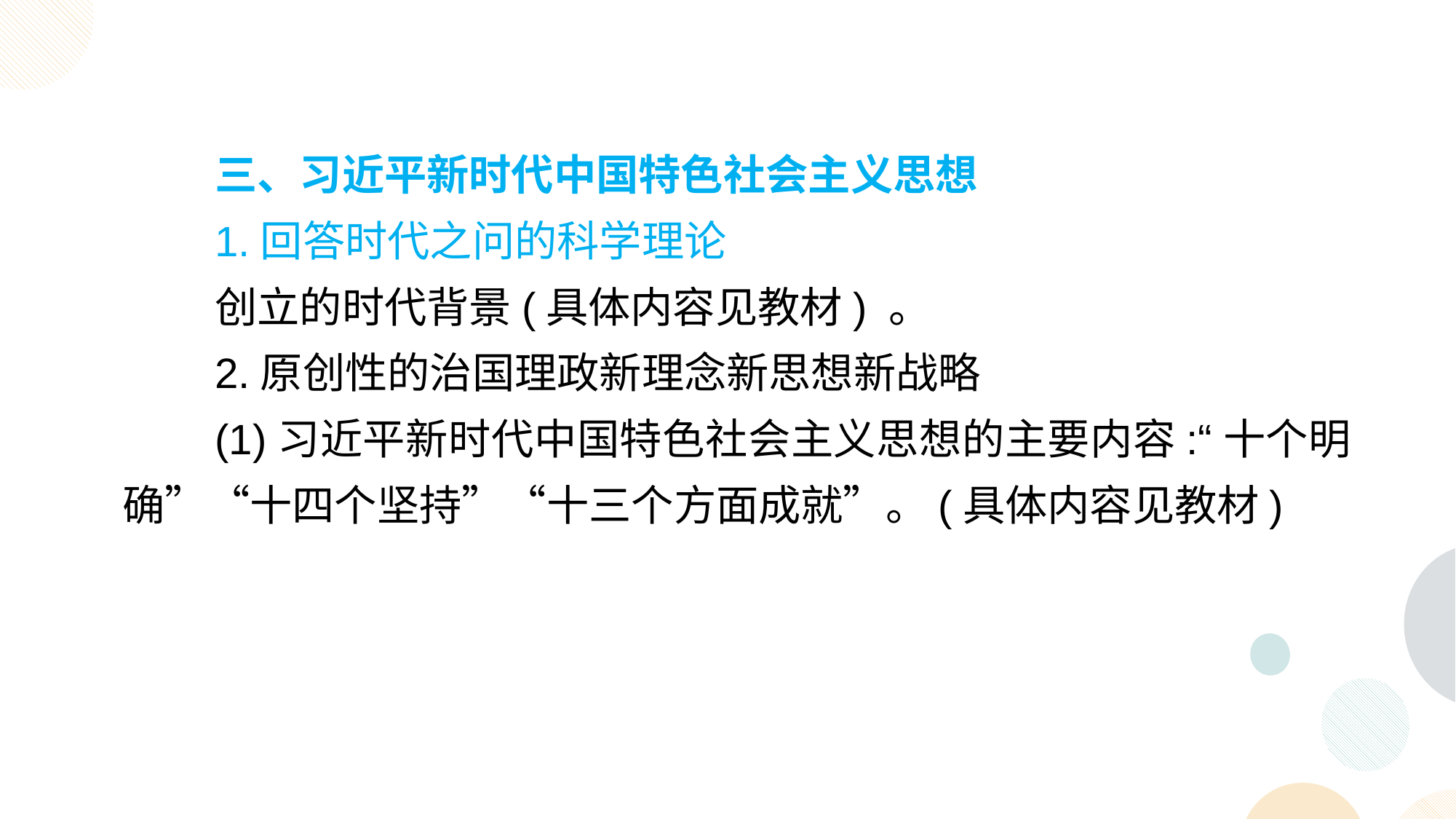

三、习近平新时代中国特色社会主义思想
1.回答时代之问的科学理论
创立的时代背景(具体内容见教材) 。
2.原创性的治国理政新理念新思想新战略
(1)习近平新时代中国特色社会主义思想的主要内容:“十个明确”“十四个坚持”“十三个方面成就”。(具体内容见教材)